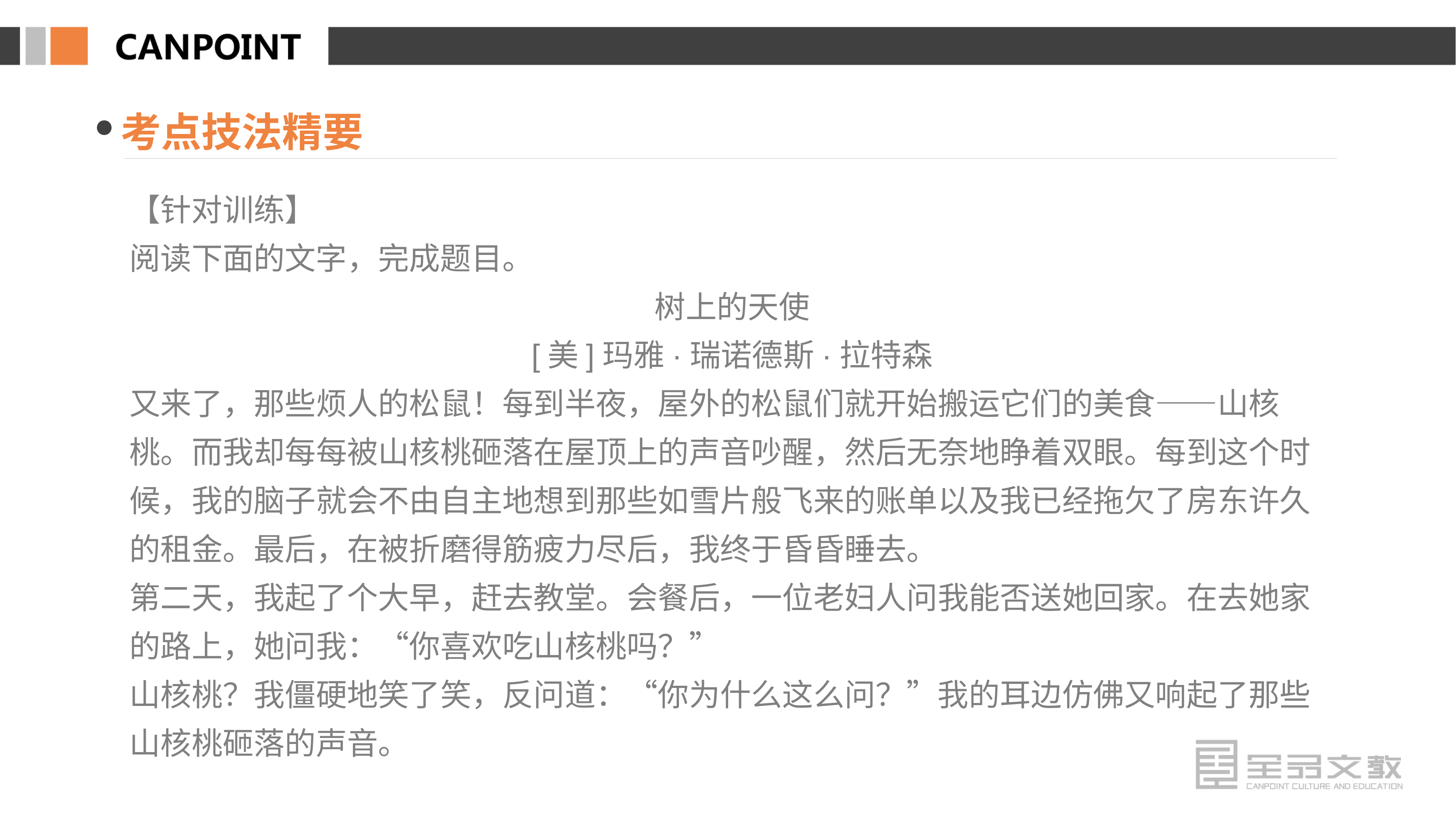

考点技法精要

【针对训练】
阅读下面的文字，完成题目。
树上的天使
[美]玛雅·瑞诺德斯·拉特森
又来了，那些烦人的松鼠！每到半夜，屋外的松鼠们就开始搬运它们的美食——山核桃。而我却每每被山核桃砸落在屋顶上的声音吵醒，然后无奈地睁着双眼。每到这个时候，我的脑子就会不由自主地想到那些如雪片般飞来的账单以及我已经拖欠了房东许久的租金。最后，在被折磨得筋疲力尽后，我终于昏昏睡去。
第二天，我起了个大早，赶去教堂。会餐后，一位老妇人问我能否送她回家。在去她家的路上，她问我：“你喜欢吃山核桃吗？”
山核桃？我僵硬地笑了笑，反问道：“你为什么这么问？”我的耳边仿佛又响起了那些山核桃砸落的声音。